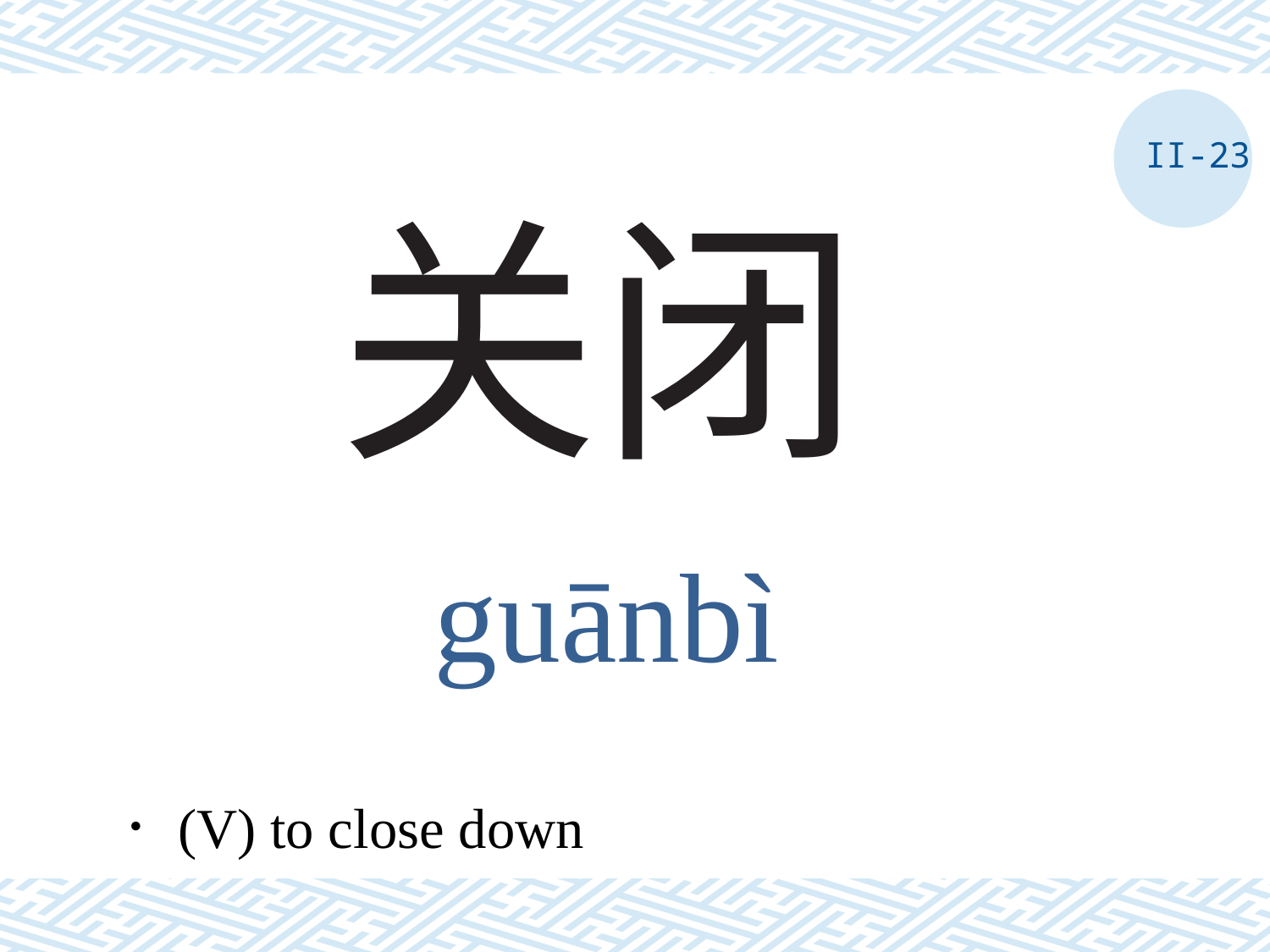

II-23

# 关闭
guānbì
．(V) to close down